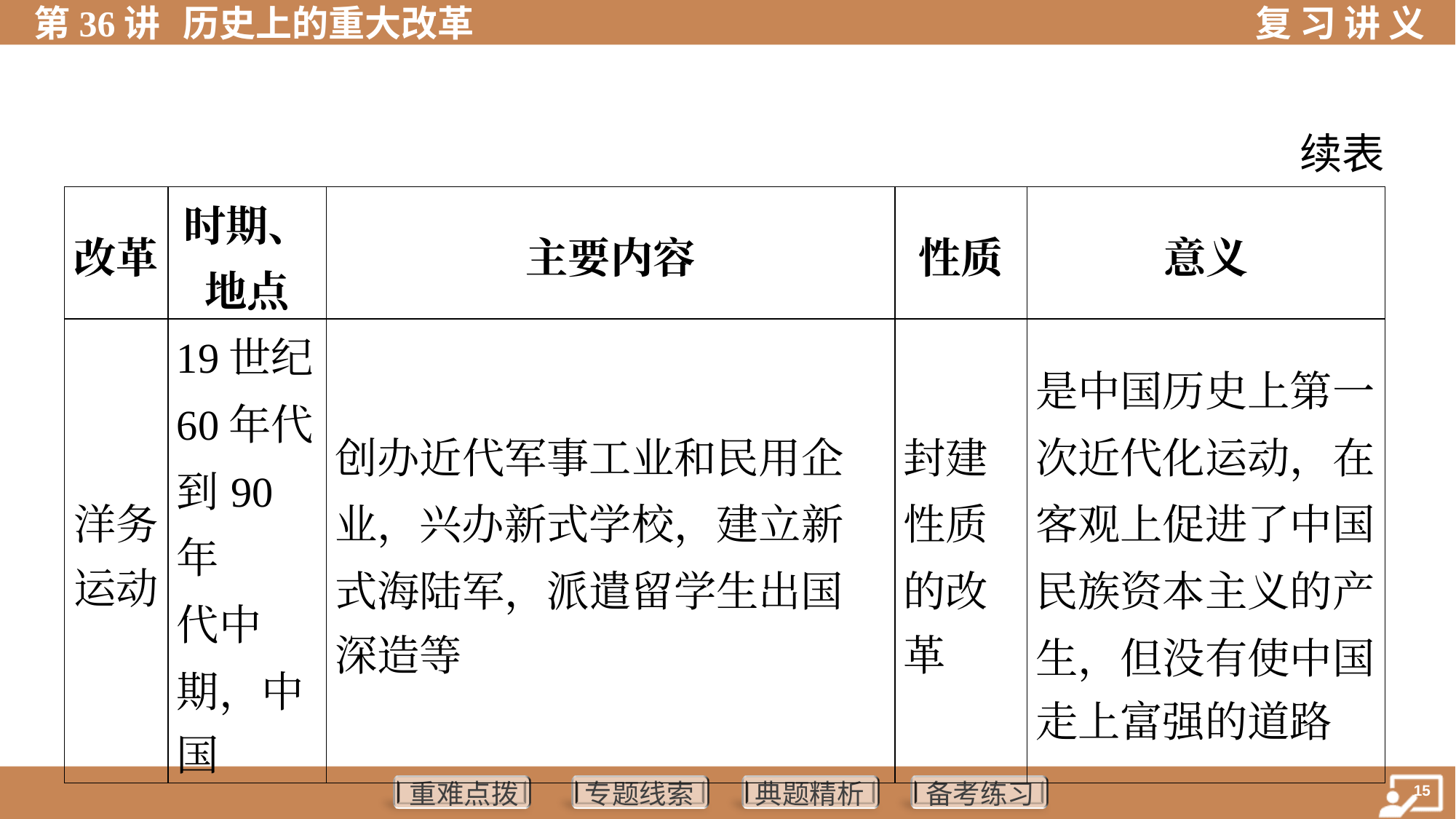

续表
| 改革 | 时期、 地点 | 主要内容 | 性质 | 意义 |
| --- | --- | --- | --- | --- |
| 洋务 运动 | 19世纪 60年代 到90年 代中 期，中 国 | 创办近代军事工业和民用企 业，兴办新式学校，建立新 式海陆军，派遣留学生出国 深造等 | 封建 性质 的改 革 | 是中国历史上第一 次近代化运动，在 客观上促进了中国 民族资本主义的产 生，但没有使中国 走上富强的道路 |